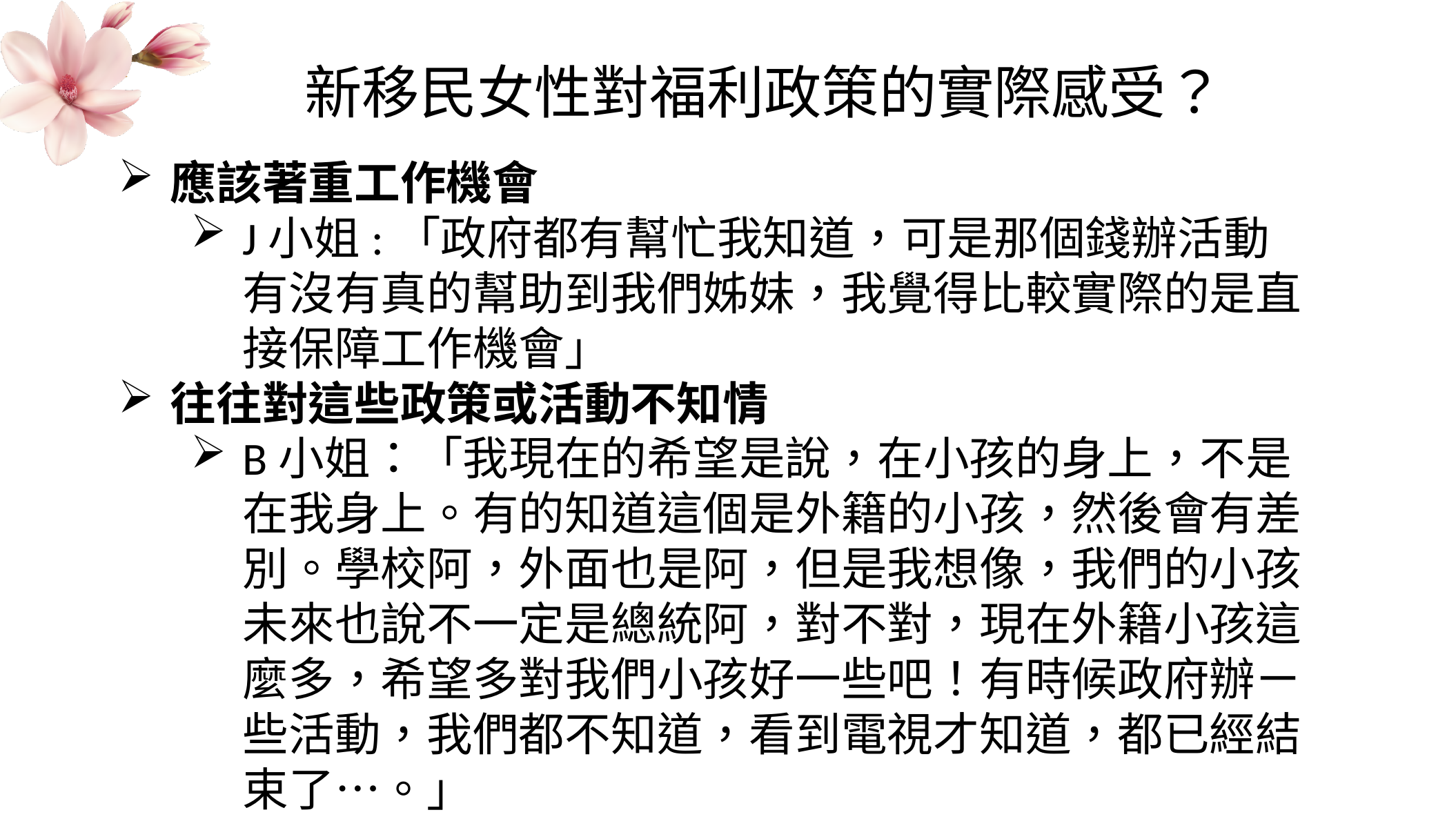

新移民女性對福利政策的實際感受？
應該著重工作機會
J小姐:「政府都有幫忙我知道，可是那個錢辦活動有沒有真的幫助到我們姊妹，我覺得比較實際的是直接保障工作機會」
往往對這些政策或活動不知情
B小姐：「我現在的希望是說，在小孩的身上，不是在我身上。有的知道這個是外籍的小孩，然後會有差別。學校阿，外面也是阿，但是我想像，我們的小孩未來也說不一定是總統阿，對不對，現在外籍小孩這麼多，希望多對我們小孩好一些吧！有時候政府辦ㄧ些活動，我們都不知道，看到電視才知道，都已經結束了…。」